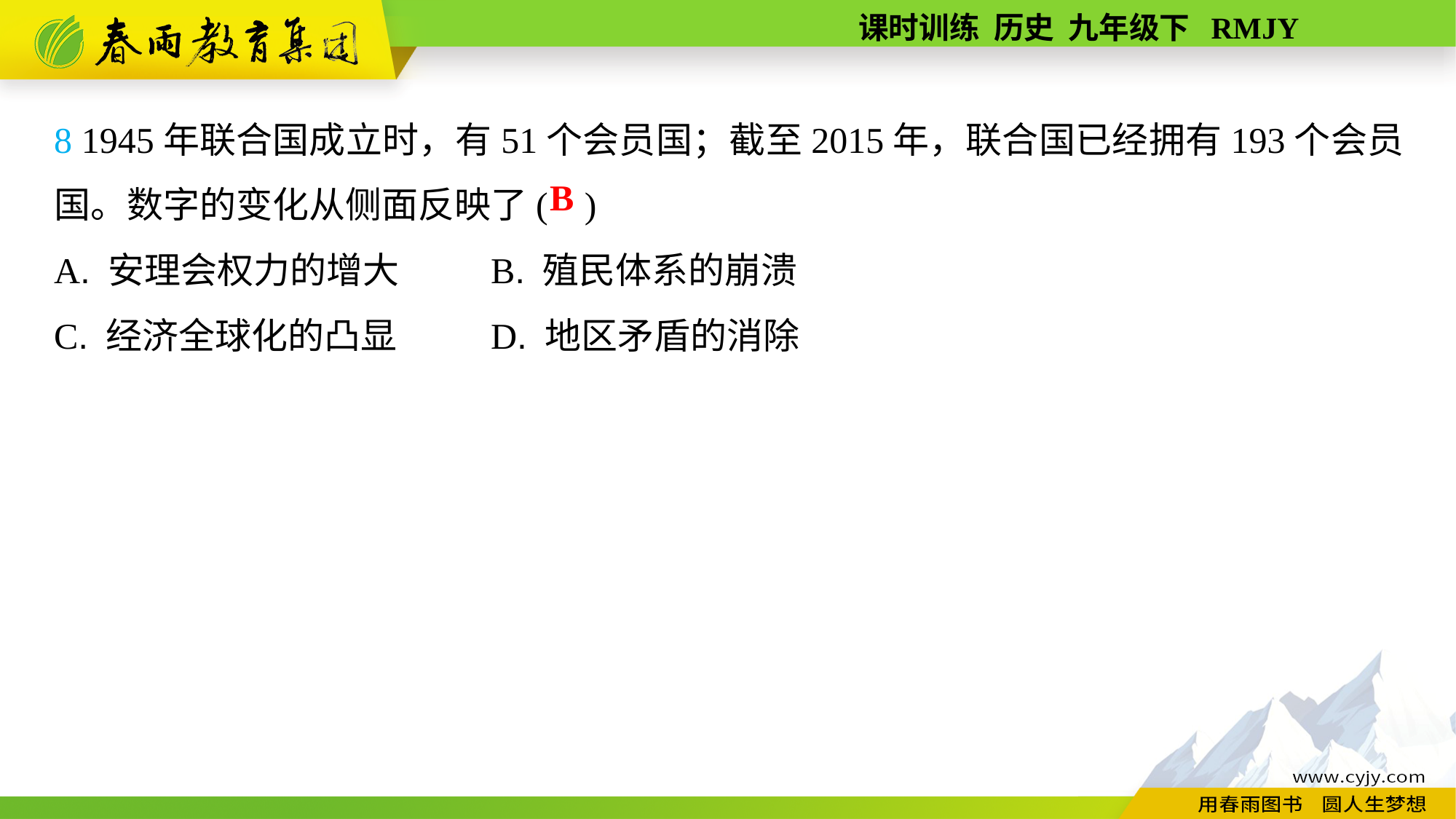

8 1945年联合国成立时，有51个会员国；截至2015年，联合国已经拥有193个会员国。数字的变化从侧面反映了(    )
A. 安理会权力的增大	B. 殖民体系的崩溃
C. 经济全球化的凸显	D. 地区矛盾的消除
B